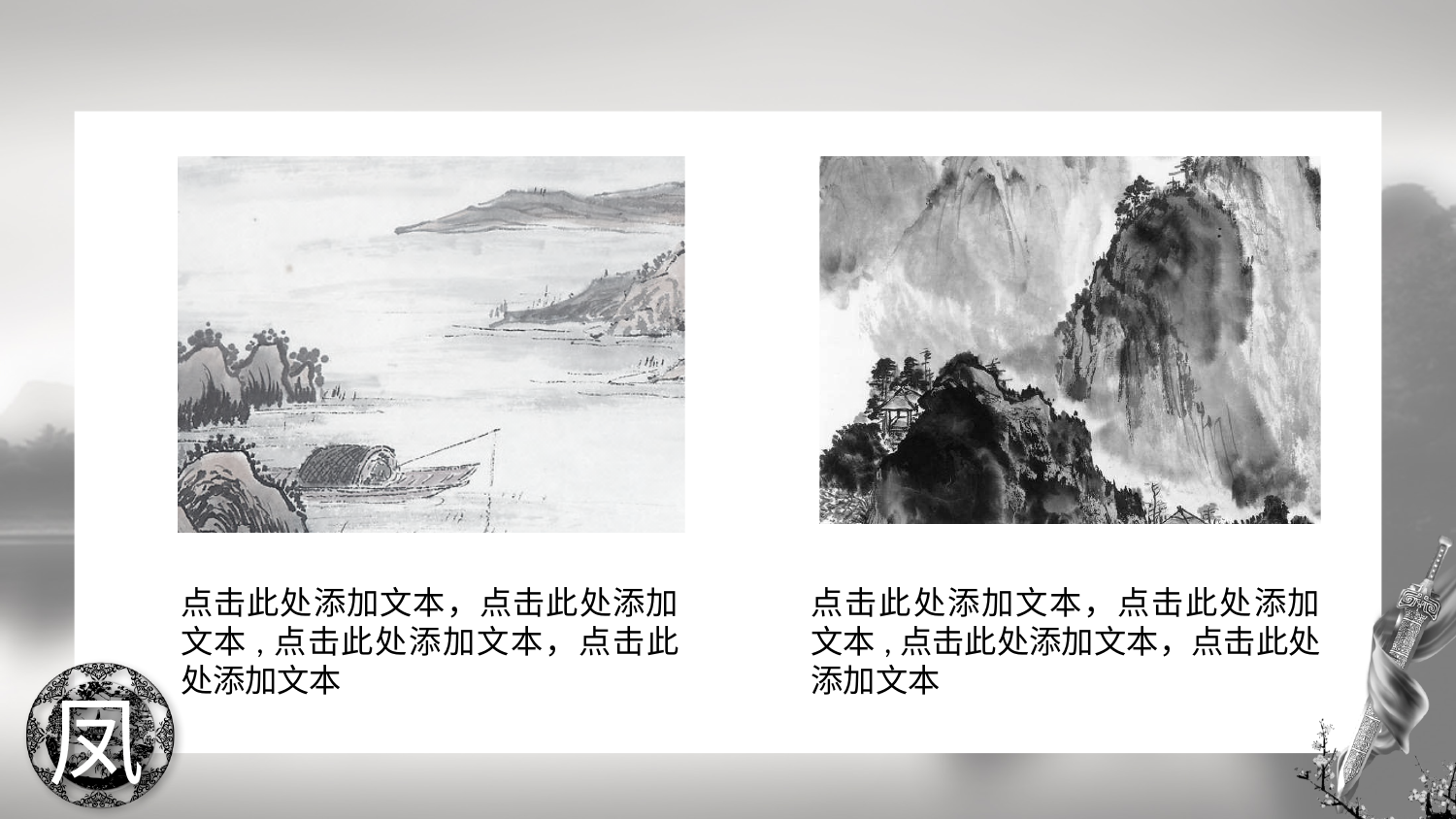

点击此处添加文本，点击此处添加文本,点击此处添加文本，点击此处添加文本
点击此处添加文本，点击此处添加文本,点击此处添加文本，点击此处添加文本